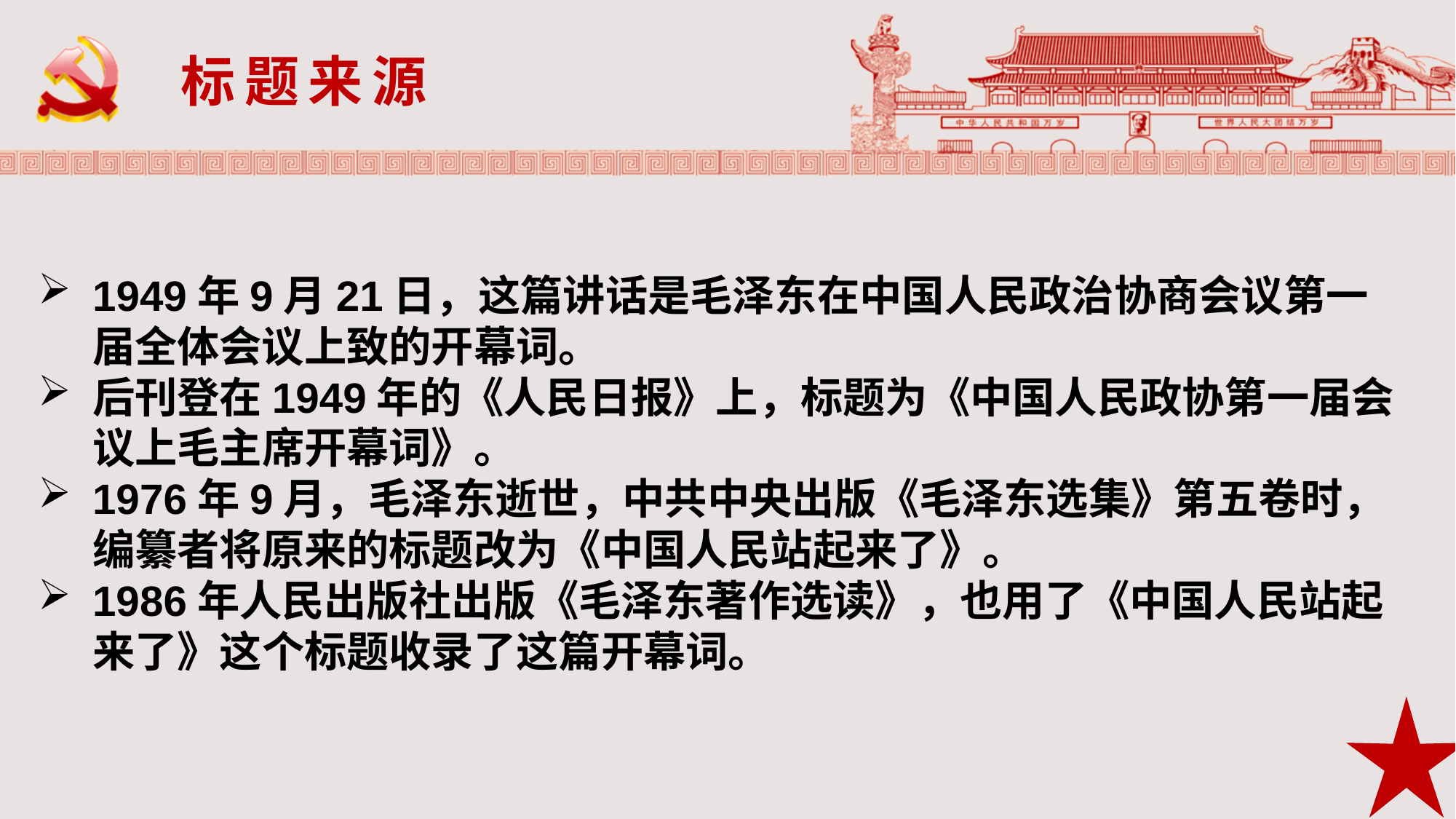

标题来源
1949年9月21日，这篇讲话是毛泽东在中国人民政治协商会议第一届全体会议上致的开幕词。
后刊登在1949年的《人民日报》上，标题为《中国人民政协第一届会议上毛主席开幕词》。
1976年9月，毛泽东逝世，中共中央出版《毛泽东选集》第五卷时，编纂者将原来的标题改为《中国人民站起来了》。
1986年人民出版社出版《毛泽东著作选读》，也用了《中国人民站起来了》这个标题收录了这篇开幕词。